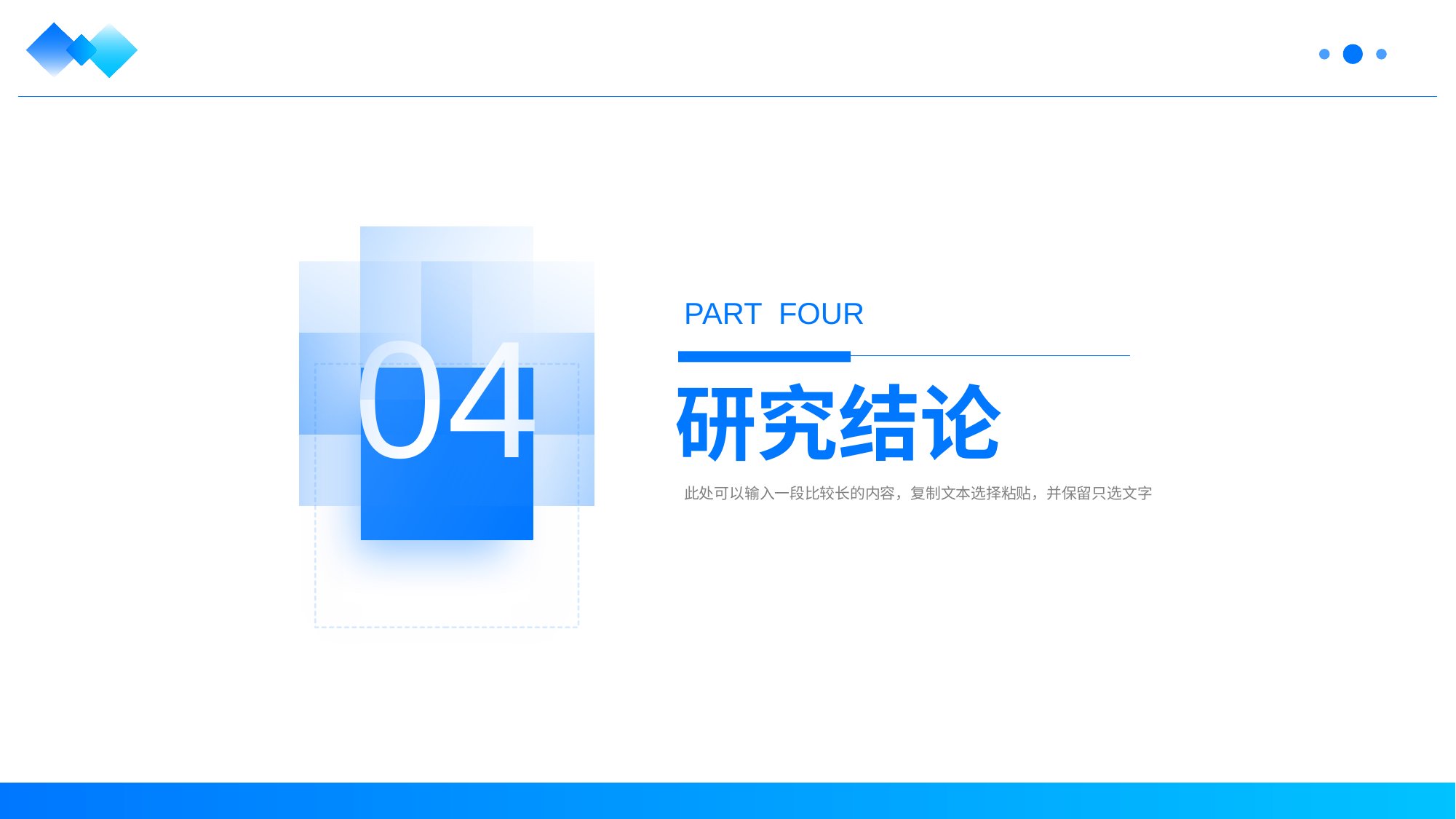

04

PART  FOUR

研究结论
此处可以输入一段比较长的内容，复制文本选择粘贴，并保留只选文字